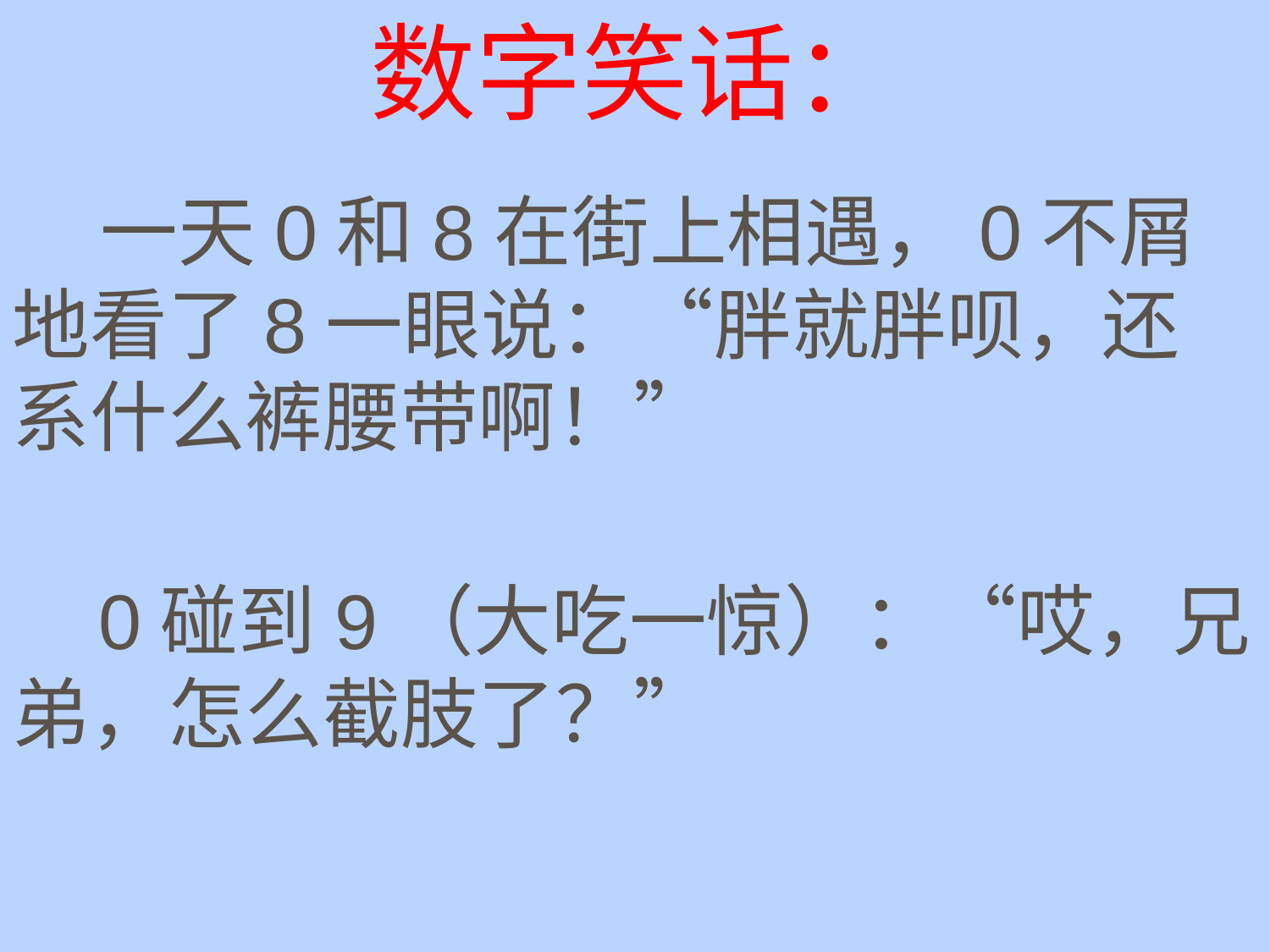

数字笑话：
    一天0和8在街上相遇，0不屑地看了8一眼说：“胖就胖呗，还系什么裤腰带啊！”
    0碰到9（大吃一惊）：“哎，兄弟，怎么截肢了？”